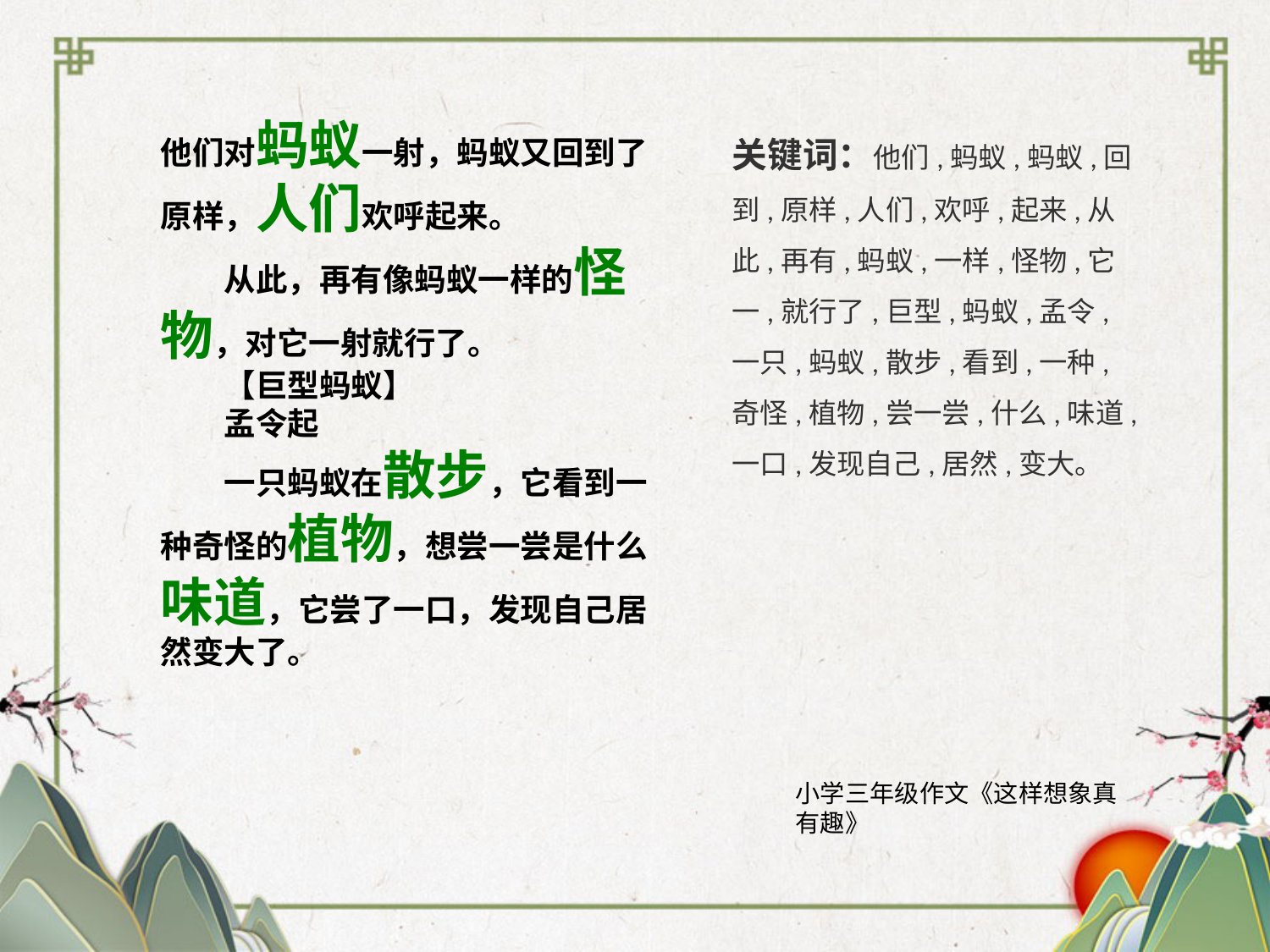

他们对蚂蚁一射，蚂蚁又回到了原样，人们欢呼起来。
　　从此，再有像蚂蚁一样的怪物，对它一射就行了。
　　【巨型蚂蚁】
　　孟令起
　　一只蚂蚁在散步，它看到一种奇怪的植物，想尝一尝是什么味道，它尝了一口，发现自己居然变大了。
关键词：他们,蚂蚁,蚂蚁,回到,原样,人们,欢呼,起来,从此,再有,蚂蚁,一样,怪物,它一,就行了,巨型,蚂蚁,孟令,一只,蚂蚁,散步,看到,一种,奇怪,植物,尝一尝,什么,味道,一口,发现自己,居然,变大。
小学三年级作文《这样想象真有趣》